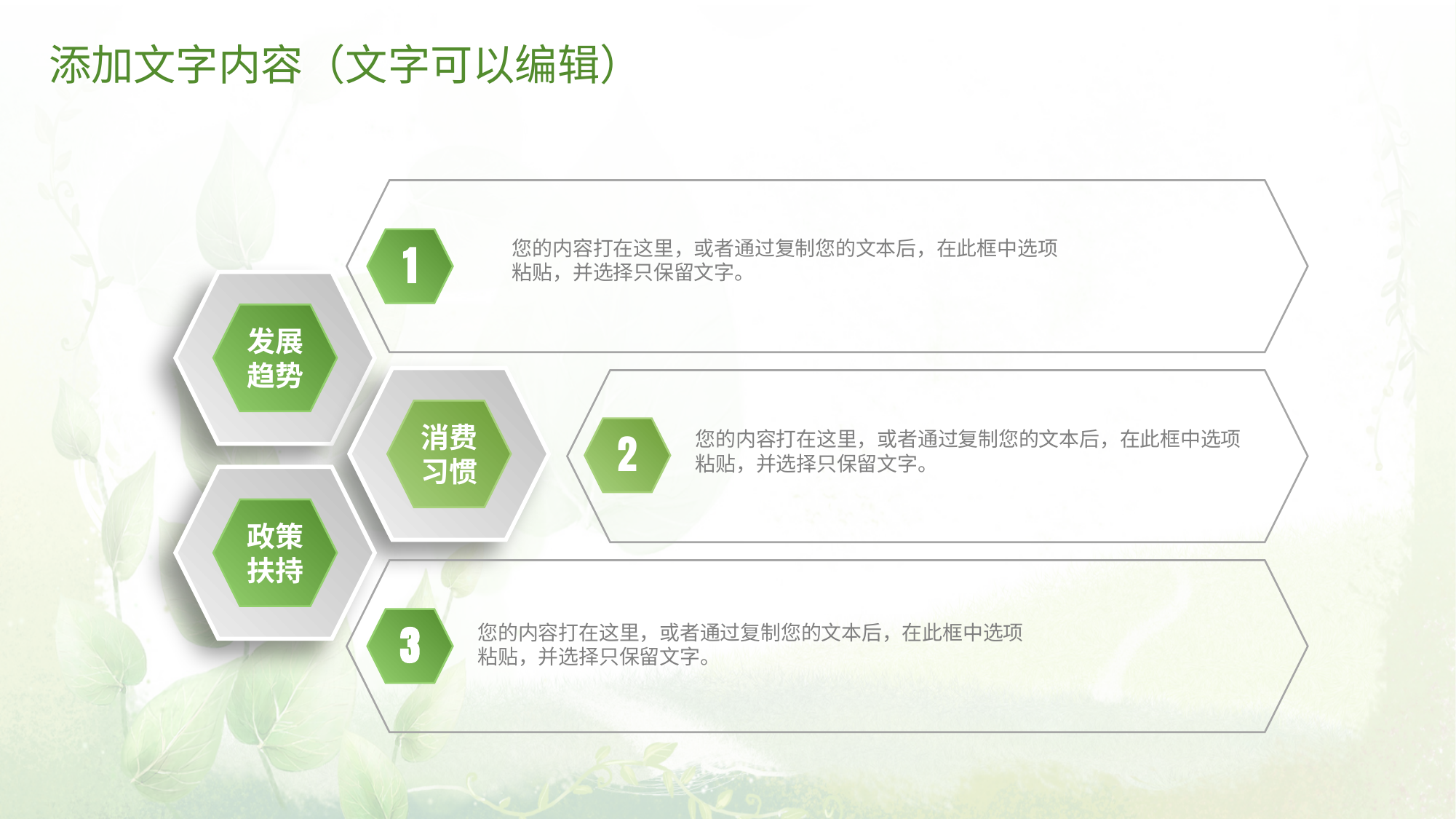

# 添加文字内容（文字可以编辑）

您的内容打在这里，或者通过复制您的文本后，在此框中选项粘贴，并选择只保留文字。
1

发展
趋势

消费
习惯
您的内容打在这里，或者通过复制您的文本后，在此框中选项粘贴，并选择只保留文字。
2

政策
扶持

3
您的内容打在这里，或者通过复制您的文本后，在此框中选项粘贴，并选择只保留文字。